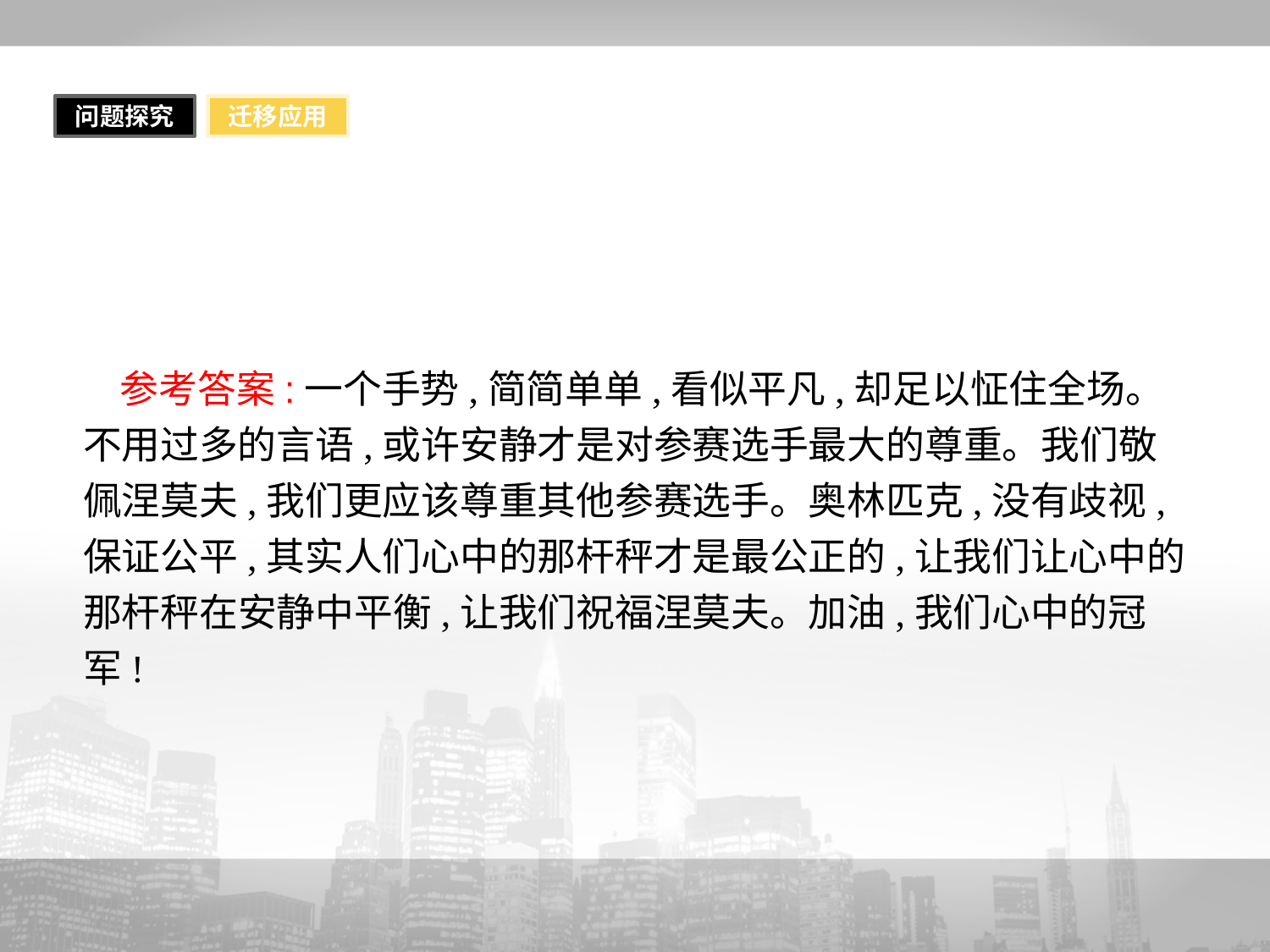

问题探究
迁移应用
参考答案:一个手势,简简单单,看似平凡,却足以怔住全场。不用过多的言语,或许安静才是对参赛选手最大的尊重。我们敬佩涅莫夫,我们更应该尊重其他参赛选手。奥林匹克,没有歧视,保证公平,其实人们心中的那杆秤才是最公正的,让我们让心中的那杆秤在安静中平衡,让我们祝福涅莫夫。加油,我们心中的冠军!